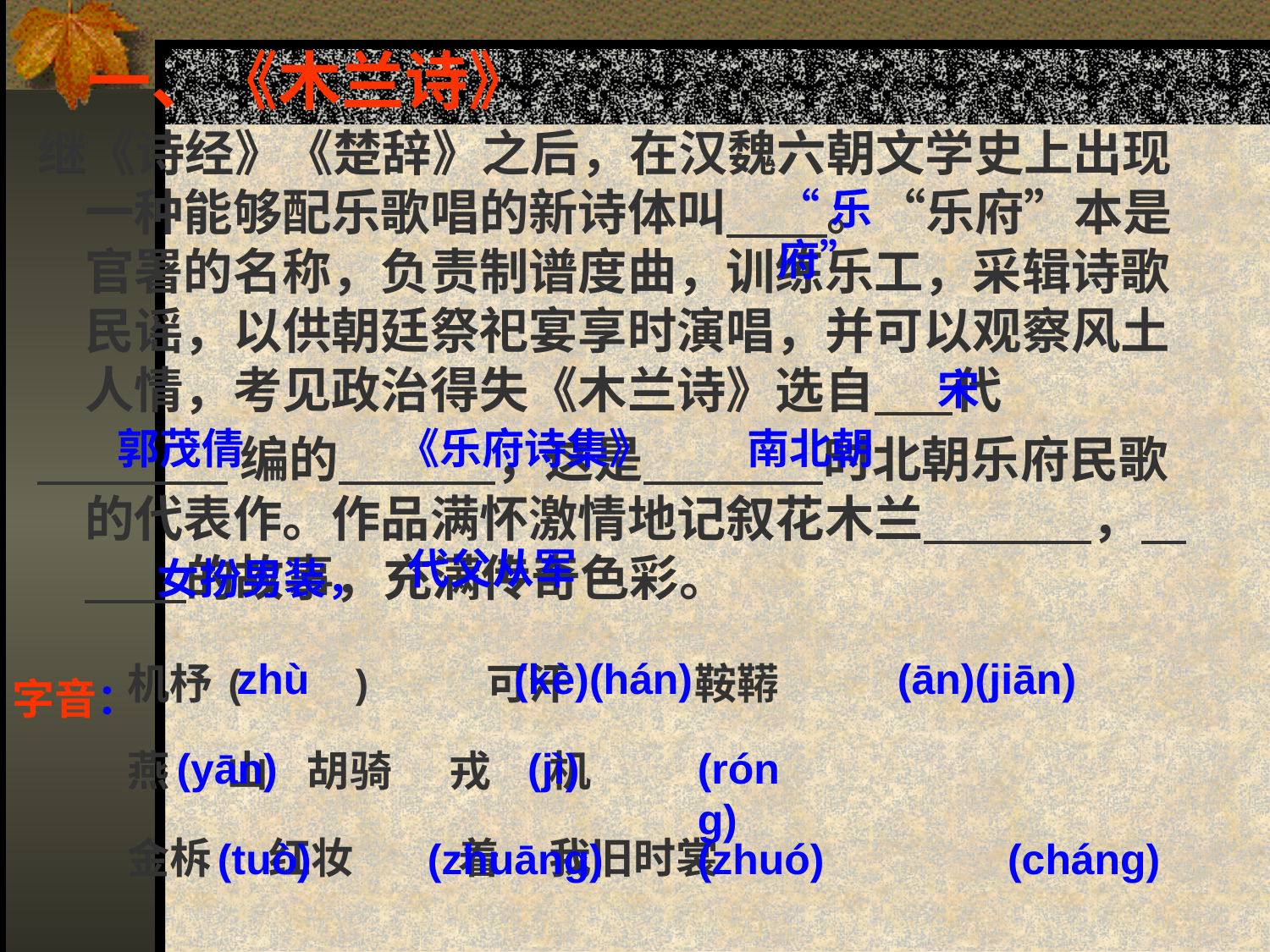

# 一、《木兰诗》
继《诗经》《楚辞》之后，在汉魏六朝文学史上出现一种能够配乐歌唱的新诗体叫         。“乐府”本是官署的名称，负责制谱度曲，训练乐工，采辑诗歌民谣，以供朝廷祭祀宴享时演唱，并可以观察风土人情，考见政治得失《木兰诗》选自       代
                 编的              ，这是                时北朝乐府民歌的代表作。作品满怀激情地记叙花木兰               ，              的故事，充满传奇色彩。
“乐府”
宋
郭茂倩
《乐府诗集》
南北朝
代父从军

女扮男装，
机杼(    )    可汗             鞍鞯
燕      山    胡骑      戎      机
金柝      红妆           着     我旧时裳

zhù
(kè)(hán)
(ān)(jiān)
字音：
(yān)
(jì)
(róng)
(tuò)
(zhuāng)
(zhuó)
(cháng)